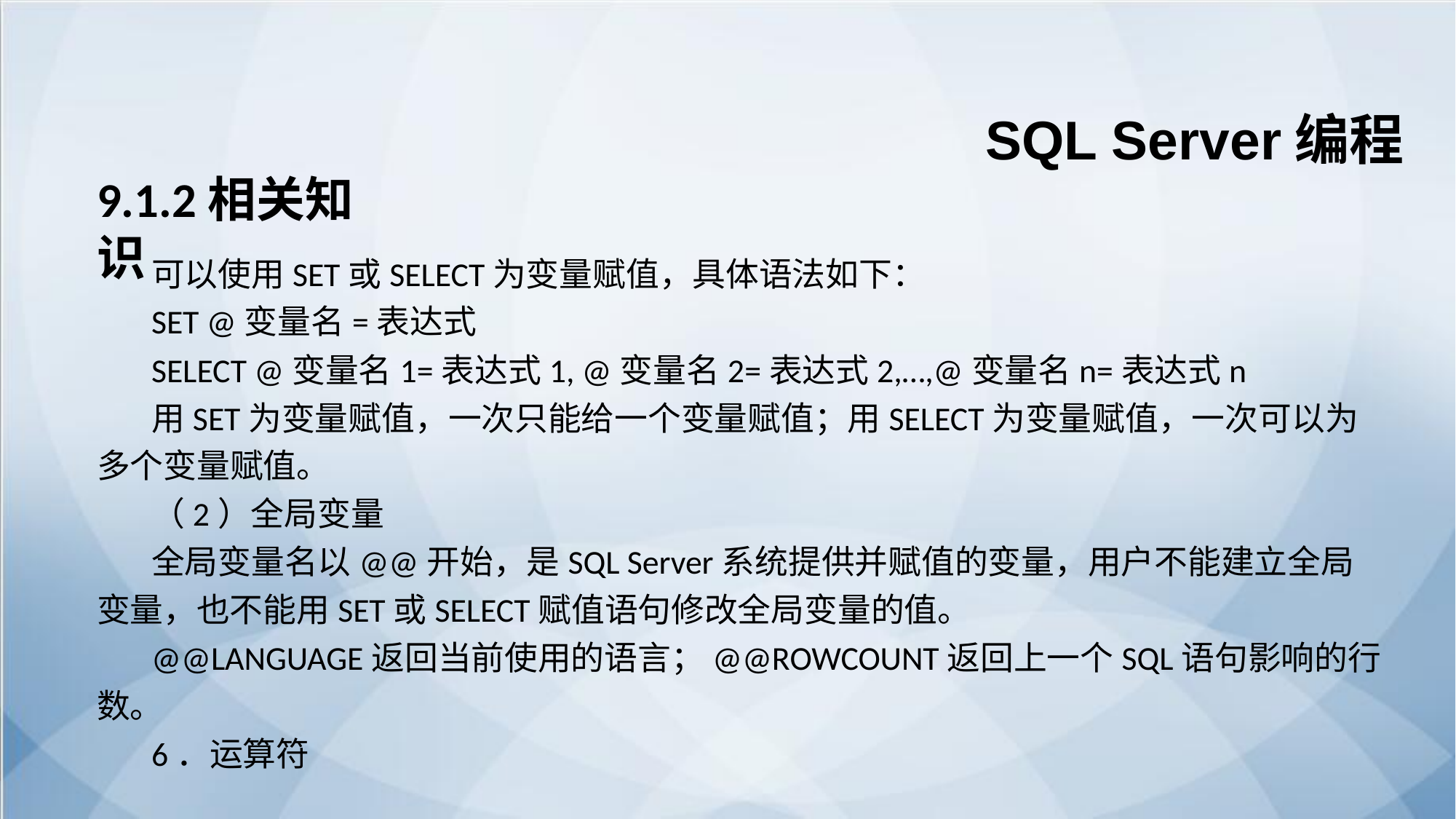

SQL Server编程
9.1.2相关知识
可以使用SET或SELECT为变量赋值，具体语法如下：
SET @变量名=表达式
SELECT @变量名1=表达式1, @变量名2=表达式2,…,@变量名n=表达式n
用SET为变量赋值，一次只能给一个变量赋值；用SELECT为变量赋值，一次可以为多个变量赋值。
（2）全局变量
全局变量名以@@开始，是SQL Server系统提供并赋值的变量，用户不能建立全局变量，也不能用SET或SELECT赋值语句修改全局变量的值。
@@LANGUAGE返回当前使用的语言；@@ROWCOUNT返回上一个SQL语句影响的行数。
6．运算符